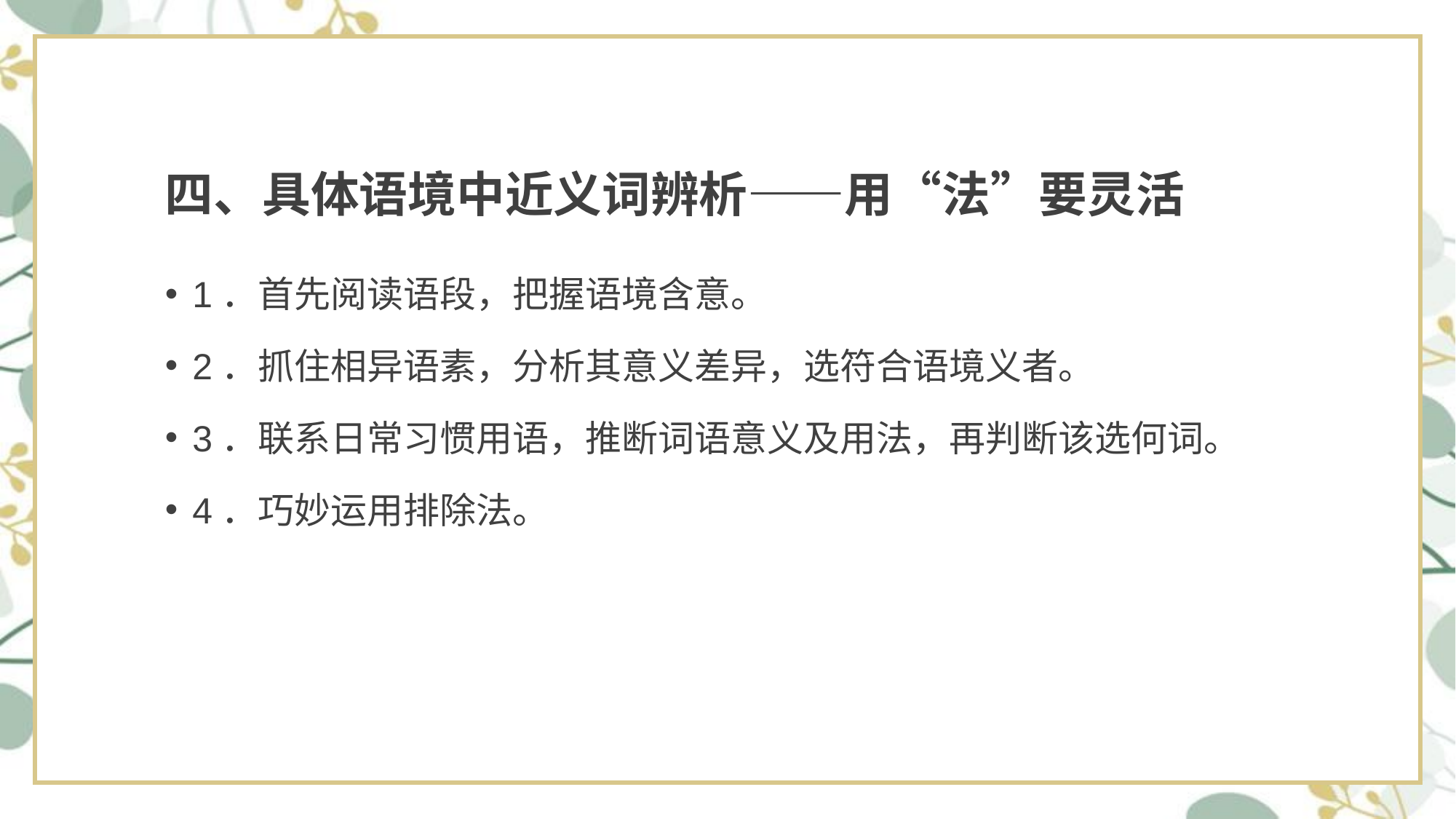

# 四、具体语境中近义词辨析——用“法”要灵活
1．首先阅读语段，把握语境含意。
2．抓住相异语素，分析其意义差异，选符合语境义者。
3．联系日常习惯用语，推断词语意义及用法，再判断该选何词。
4．巧妙运用排除法。